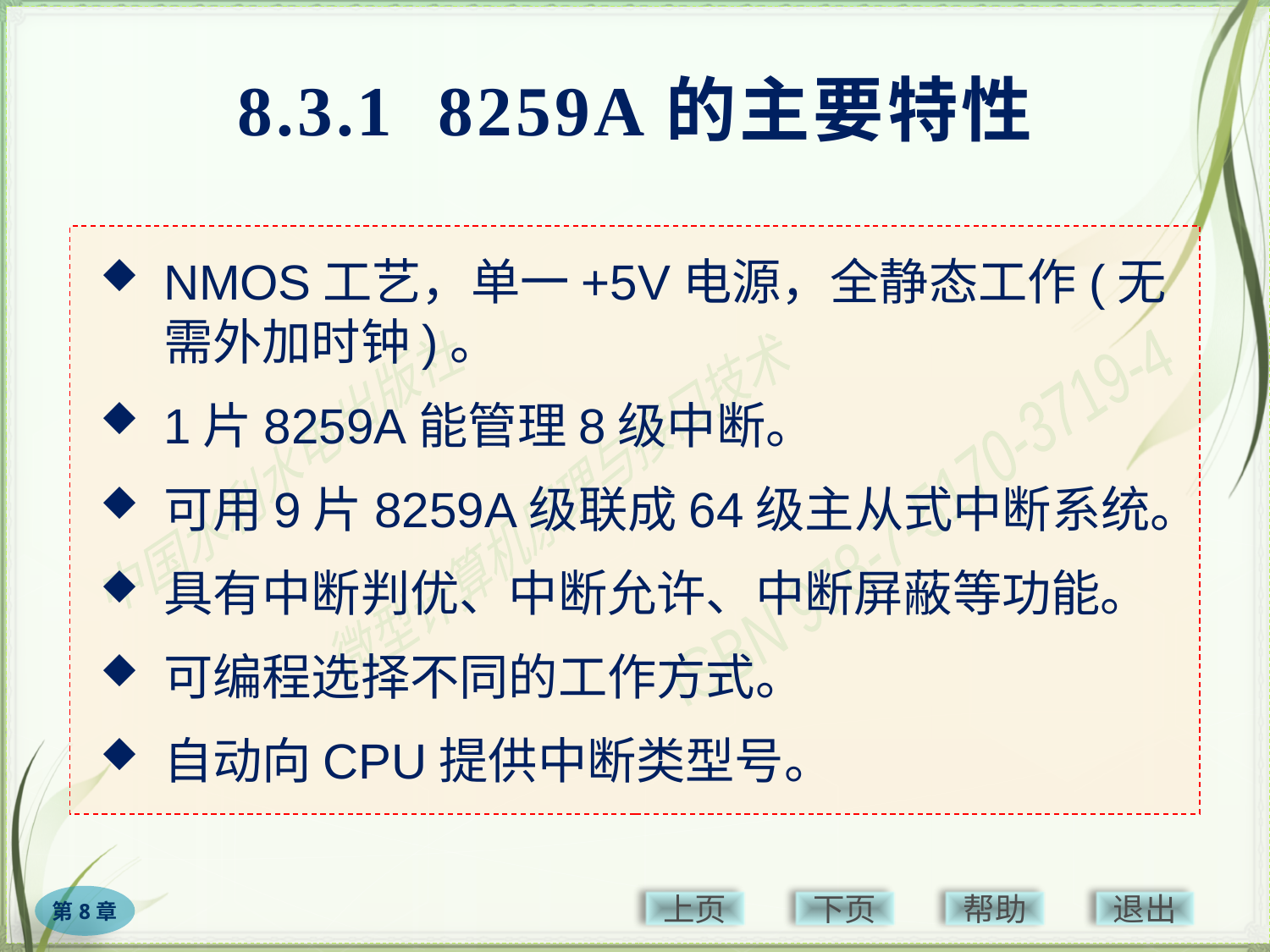

# 8.3.1  8259A的主要特性
NMOS工艺，单一+5V电源，全静态工作(无需外加时钟)。
1片8259A能管理8级中断。
可用9片8259A级联成64级主从式中断系统。
具有中断判优、中断允许、中断屏蔽等功能。
可编程选择不同的工作方式。
自动向CPU提供中断类型号。